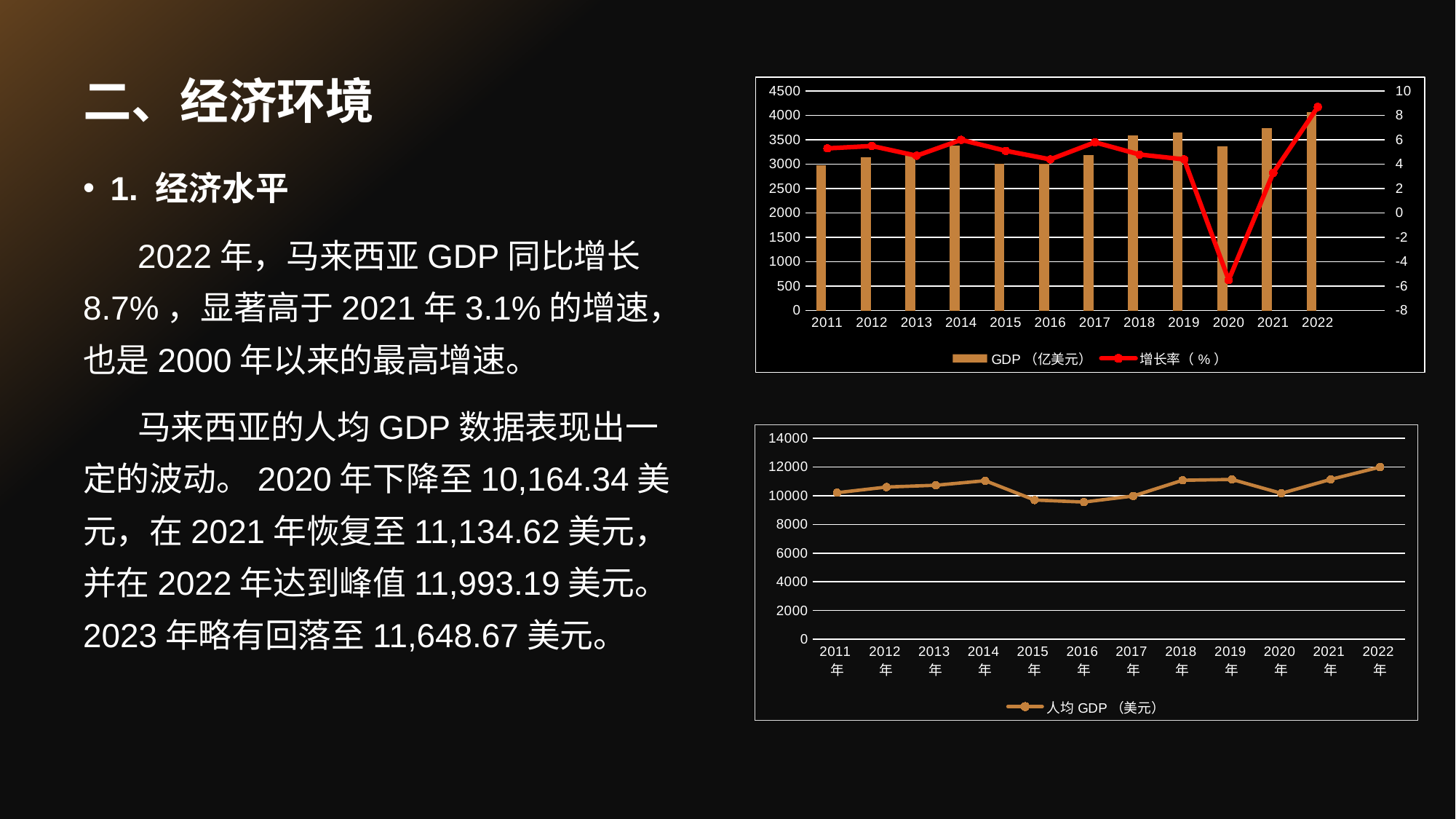

# 二、经济环境

### Chart:

| Category | GDP（亿美元） | 列1 | 增长率（%） |
|---|---|---|---|
| 2011 | 2979.52 | None | 5.3 |
| 2012 | 3144.43 | None | 5.5 |
| 2013 | 3232.76 | None | 4.7 |
| 2014 | 3380.66 | None | 6.0 |
| 2015 | 3013.55 | None | 5.1 |
| 2016 | 3012.56 | None | 4.4 |
| 2017 | 3191.09 | None | 5.8 |
| 2018 | 3587.89 | None | 4.8 |
| 2019 | 3651.78 | None | 4.4 |
| 2020 | 3374.56 | None | -5.5 |
| 2021 | 3738.32 | None | 3.3 |
| 2022 | 4070.27 | None | 8.7 |
|  | None | None | None |
1. 经济水平
2022年，马来西亚GDP同比增长8.7%，显著高于2021年3.1%的增速，也是2000年以来的最高增速。
马来西亚的人均GDP数据表现出一定的波动。2020年下降至10,164.34美元，在2021年恢复至11,134.62美元，并在2022年达到峰值11,993.19美元。2023年略有回落至11,648.67美元。

### Chart

| Category | 人均GDP（美元） |
|---|---|
| 2011年 | 10209.4 |
| 2012年 | 10601.5 |
| 2013年 | 10727.7 |
| 2014年 | 11045.6 |
| 2015年 | 9699.6 |
| 2016年 | 9555.7 |
| 2017年 | 9979.7 |
| 2018年 | 11074.0 |
| 2019年 | 11132.1 |
| 2020年 | 10164.3 |
| 2021年 | 11134.6 |
| 2022年 | 11993.2 |